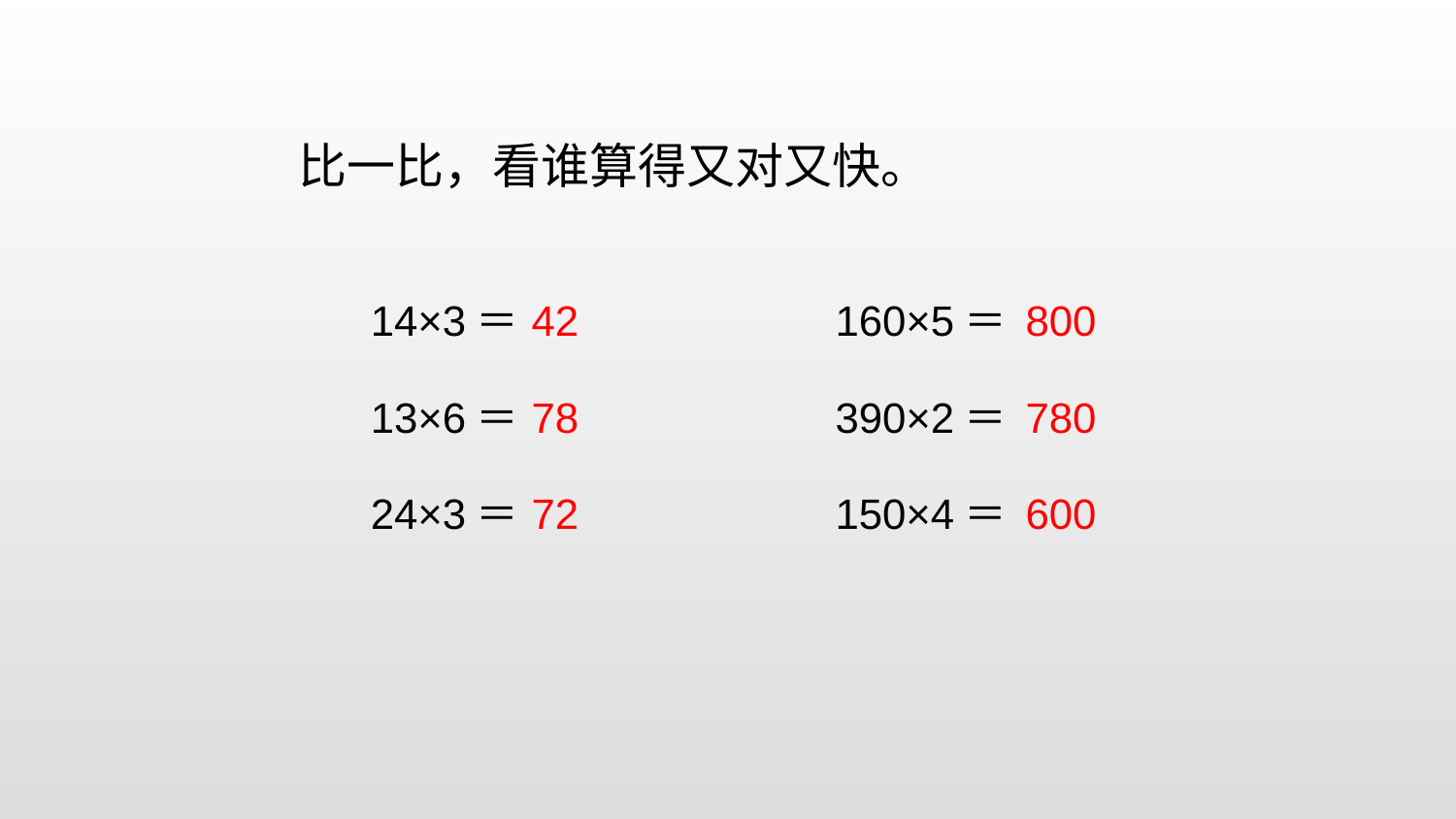

比一比，看谁算得又对又快。
14×3＝
42
160×5＝
800
13×6＝
78
390×2＝
780
24×3＝
72
150×4＝
600